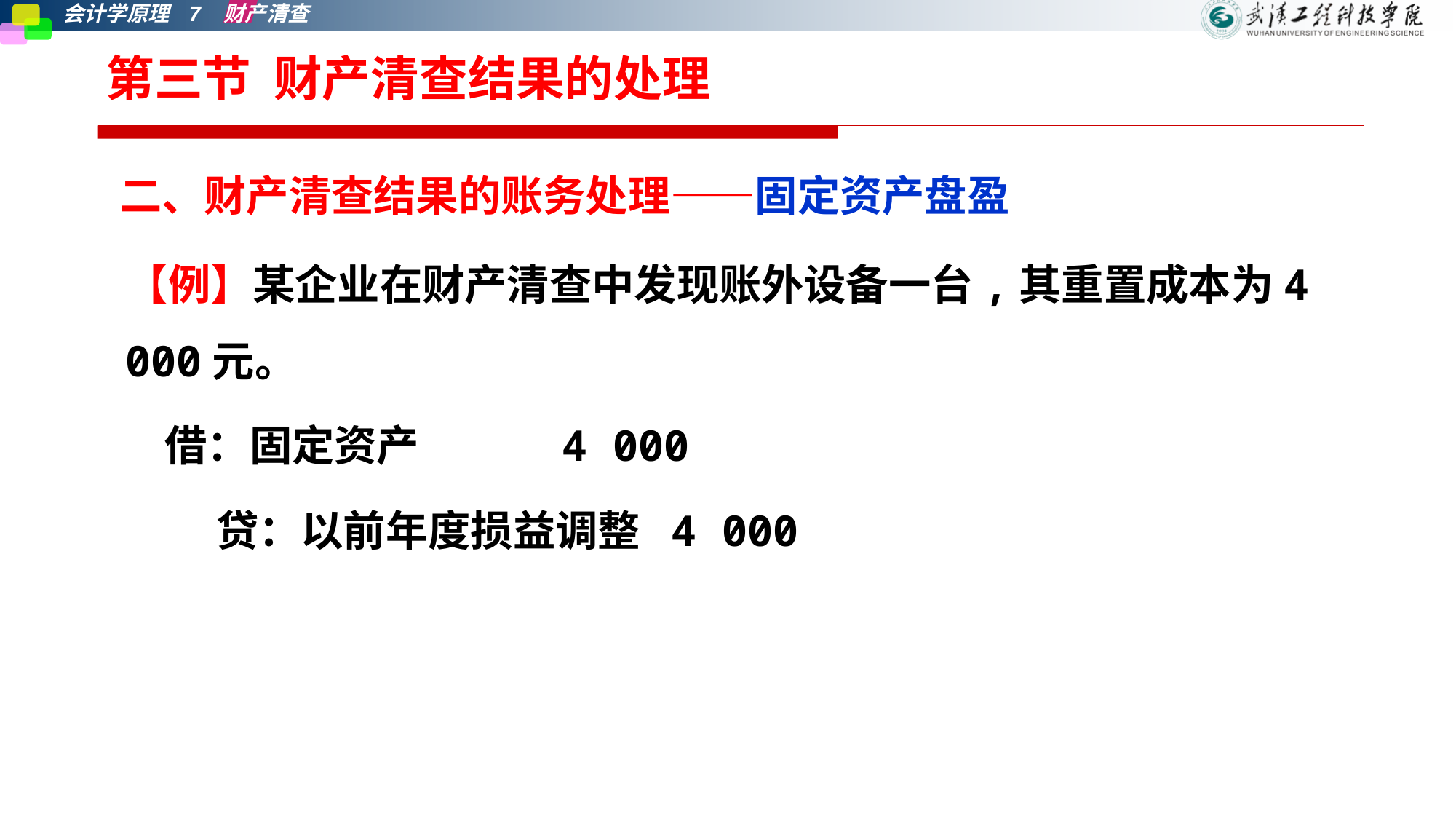

第三节  财产清查结果的处理
二、财产清查结果的账务处理——固定资产盘盈
【例】某企业在财产清查中发现账外设备一台,其重置成本为4 000元。
   借：固定资产      	4 000
　     贷：以前年度损益调整	4 000